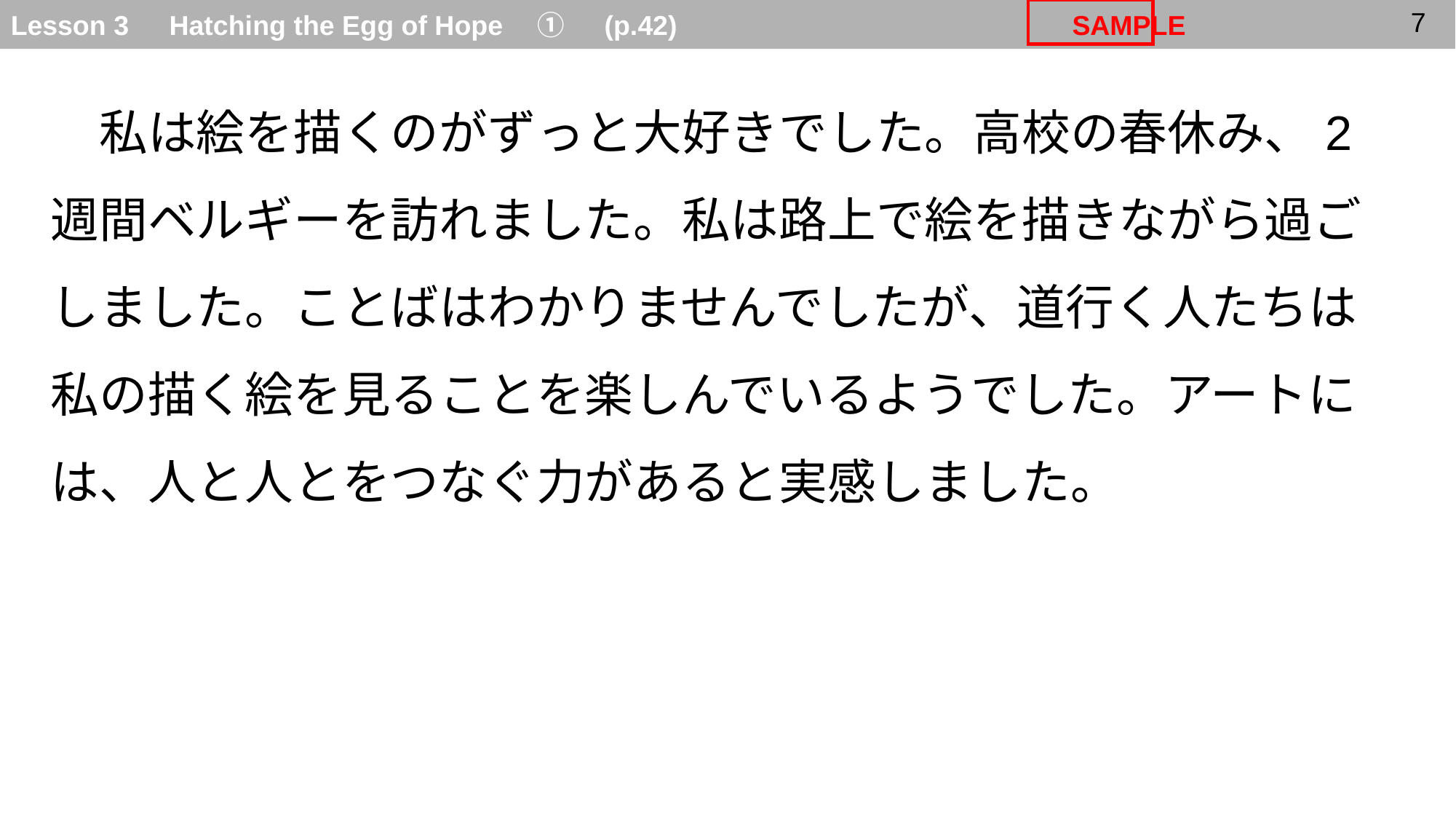

# 私は絵を描くのがずっと大好きでした。高校の春休み、2週間ベルギーを訪れました。私は路上で絵を描きながら過ごしました。ことばはわかりませんでしたが、道行く人たちは私の描く絵を見ることを楽しんでいるようでした。アートには、人と人とをつなぐ力があると実感しました。